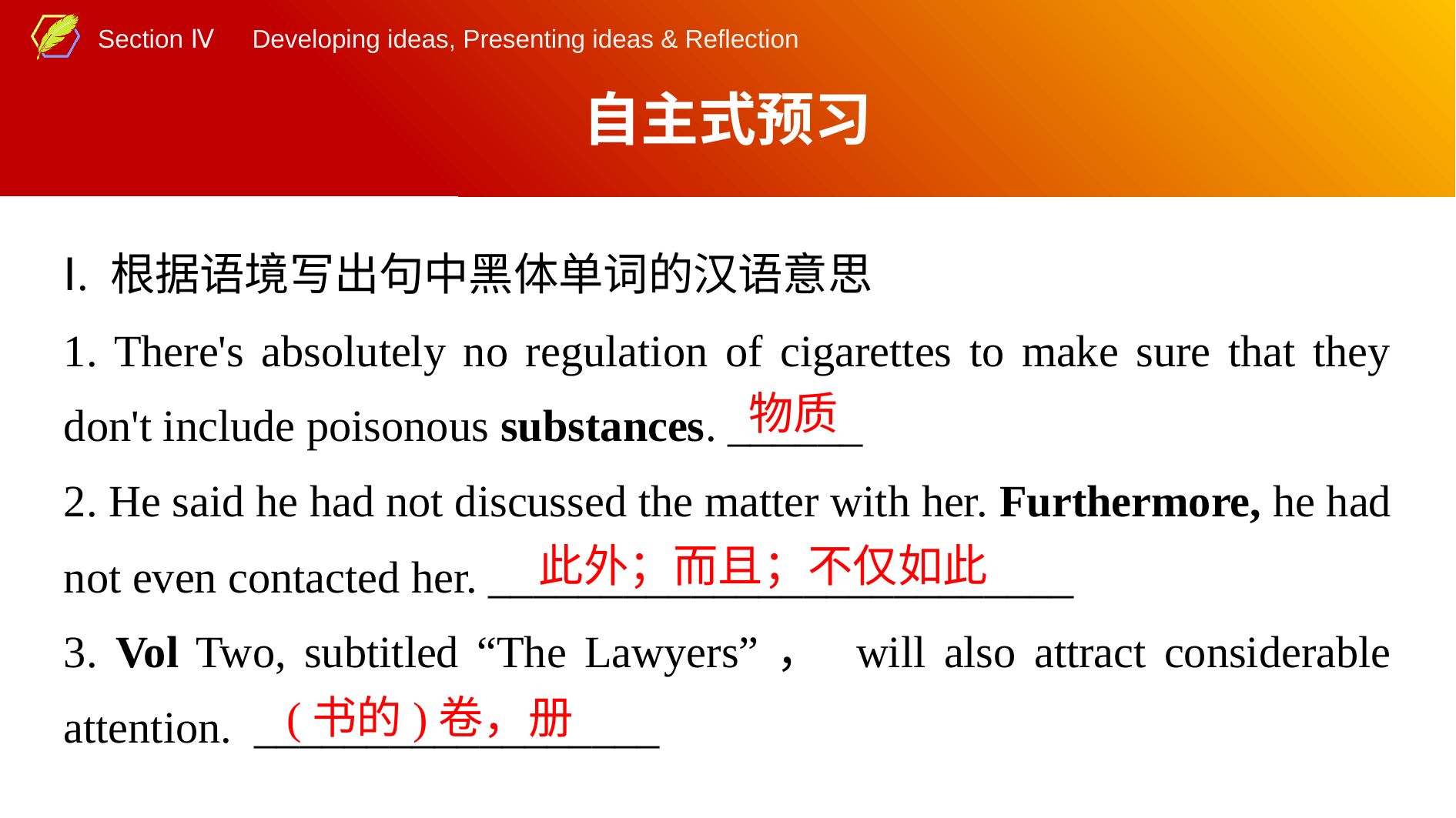

自主式预习
Ⅰ. 根据语境写出句中黑体单词的汉语意思
1. There's absolutely no regulation of cigarettes to make sure that they don't include poisonous substances. ______
2. He said he had not discussed the matter with her. Furthermore, he had not even contacted her. __________________________
3. Vol Two, subtitled “The Lawyers”， will also attract considerable attention.  __________________
物质
此外；而且；不仅如此
(书的)卷，册